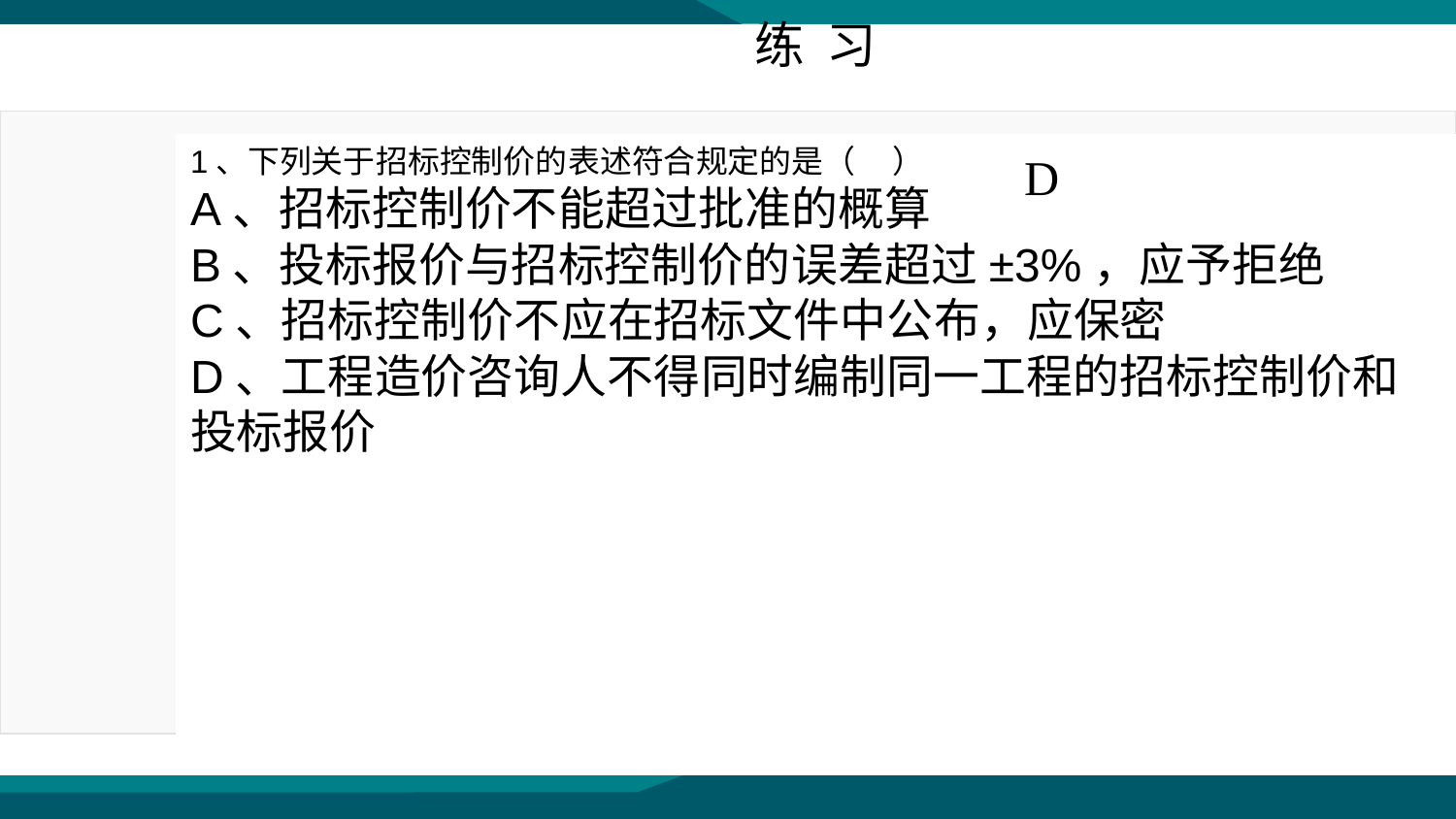

练  习
D
1、下列关于招标控制价的表述符合规定的是（     ）
A、招标控制价不能超过批准的概算
B、投标报价与招标控制价的误差超过±3%，应予拒绝
C、招标控制价不应在招标文件中公布，应保密
D、工程造价咨询人不得同时编制同一工程的招标控制价和投标报价